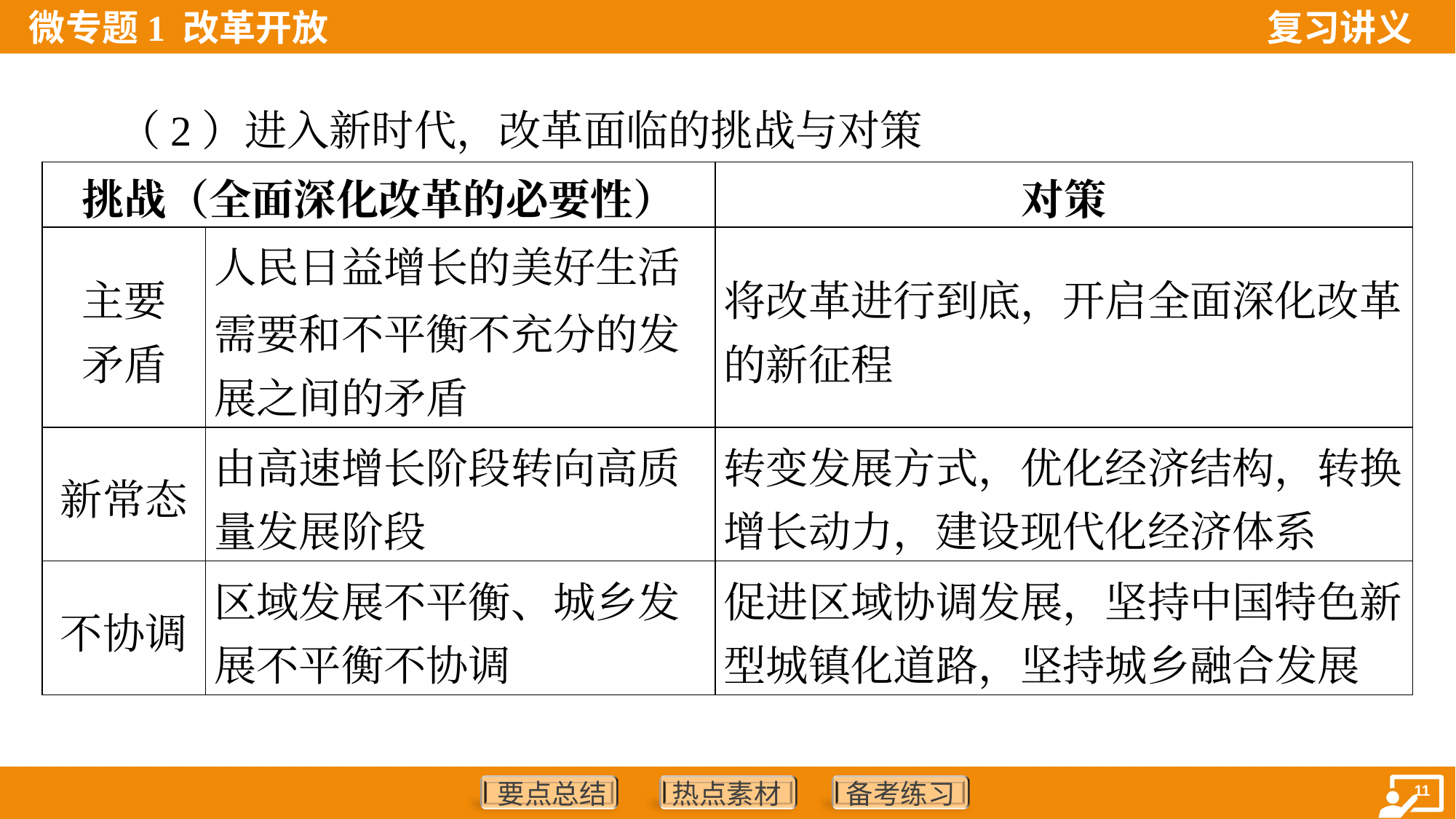

（2）进入新时代，改革面临的挑战与对策
| 挑战（全面深化改革的必要性） |  | 对策 |
| --- | --- | --- |
| 主要 矛盾 | 人民日益增长的美好生活 需要和不平衡不充分的发 展之间的矛盾 | 将改革进行到底，开启全面深化改革 的新征程 |
| 新常态 | 由高速增长阶段转向高质 量发展阶段 | 转变发展方式，优化经济结构，转换 增长动力，建设现代化经济体系 |
| 不协调 | 区域发展不平衡、城乡发 展不平衡不协调 | 促进区域协调发展，坚持中国特色新 型城镇化道路，坚持城乡融合发展 |